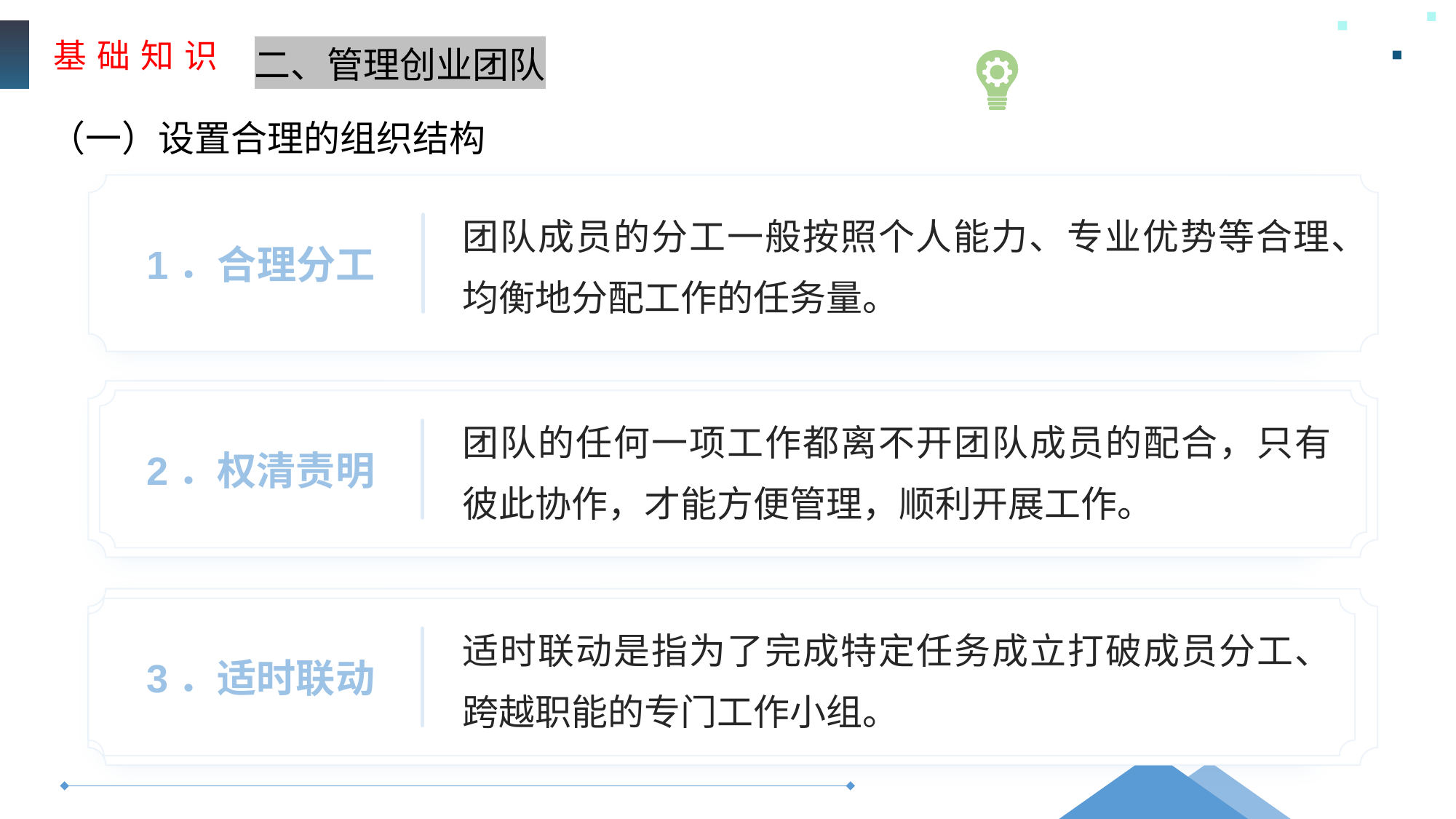

基 础 知 识

二、管理创业团队

（一）设置合理的组织结构
团队成员的分工一般按照个人能力、专业优势等合理、均衡地分配工作的任务量。
团队成员的分工一般按照个人能力、专业优势等合理、均衡地分配工作的任务量。
1．合理分工

2．权清责明
团队的任何一项工作都离不开团队成员的配合，只有彼此协作，才能方便管理，顺利开展工作。
2．权清责明

适时联动是指为了完成特定任务成立打破成员分工、跨越职能的专门工作小组。
适时联动是指为了完成特定任务成立打破成员分工、跨越职能的专门工作小组。
3．适时联动